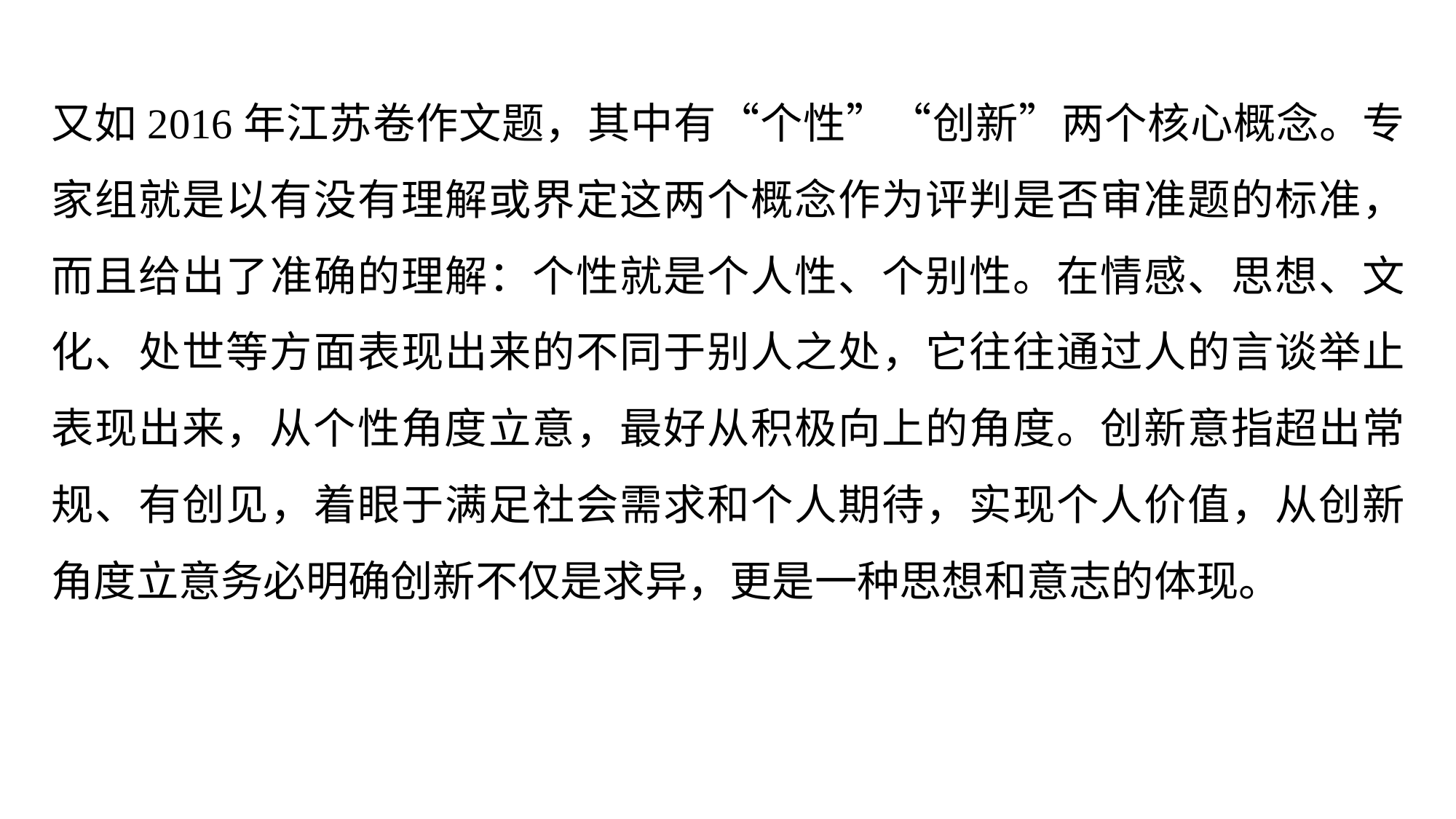

又如2016年江苏卷作文题，其中有“个性”“创新”两个核心概念。专家组就是以有没有理解或界定这两个概念作为评判是否审准题的标准，而且给出了准确的理解：个性就是个人性、个别性。在情感、思想、文化、处世等方面表现出来的不同于别人之处，它往往通过人的言谈举止表现出来，从个性角度立意，最好从积极向上的角度。创新意指超出常规、有创见，着眼于满足社会需求和个人期待，实现个人价值，从创新角度立意务必明确创新不仅是求异，更是一种思想和意志的体现。